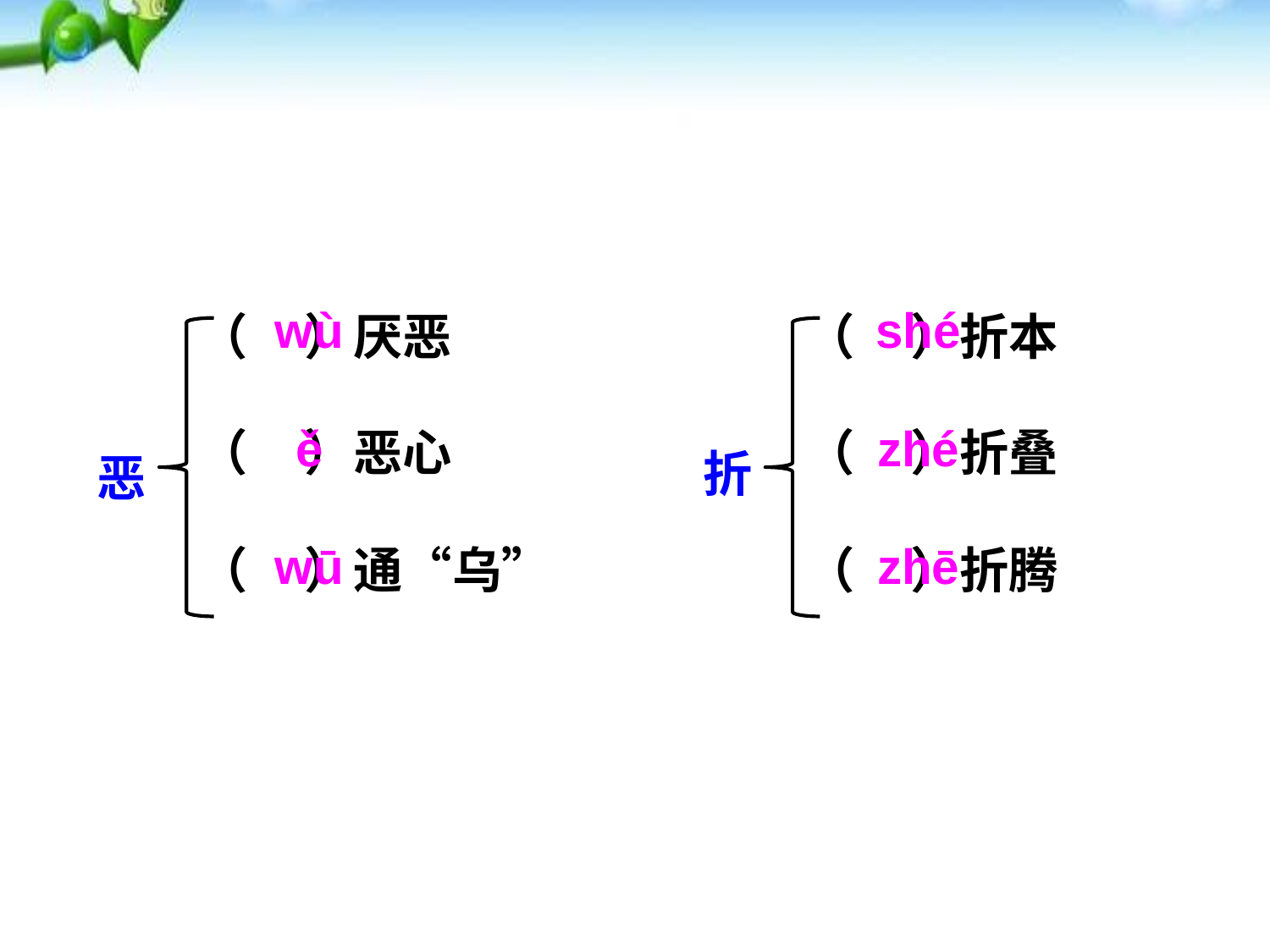

wù
shé
（     ）厌恶

（     ）恶心
恶
（     ）通“乌”
（     ）折本

（     ）折叠
折
（     ）折腾
ě
zhé
wū
zhē